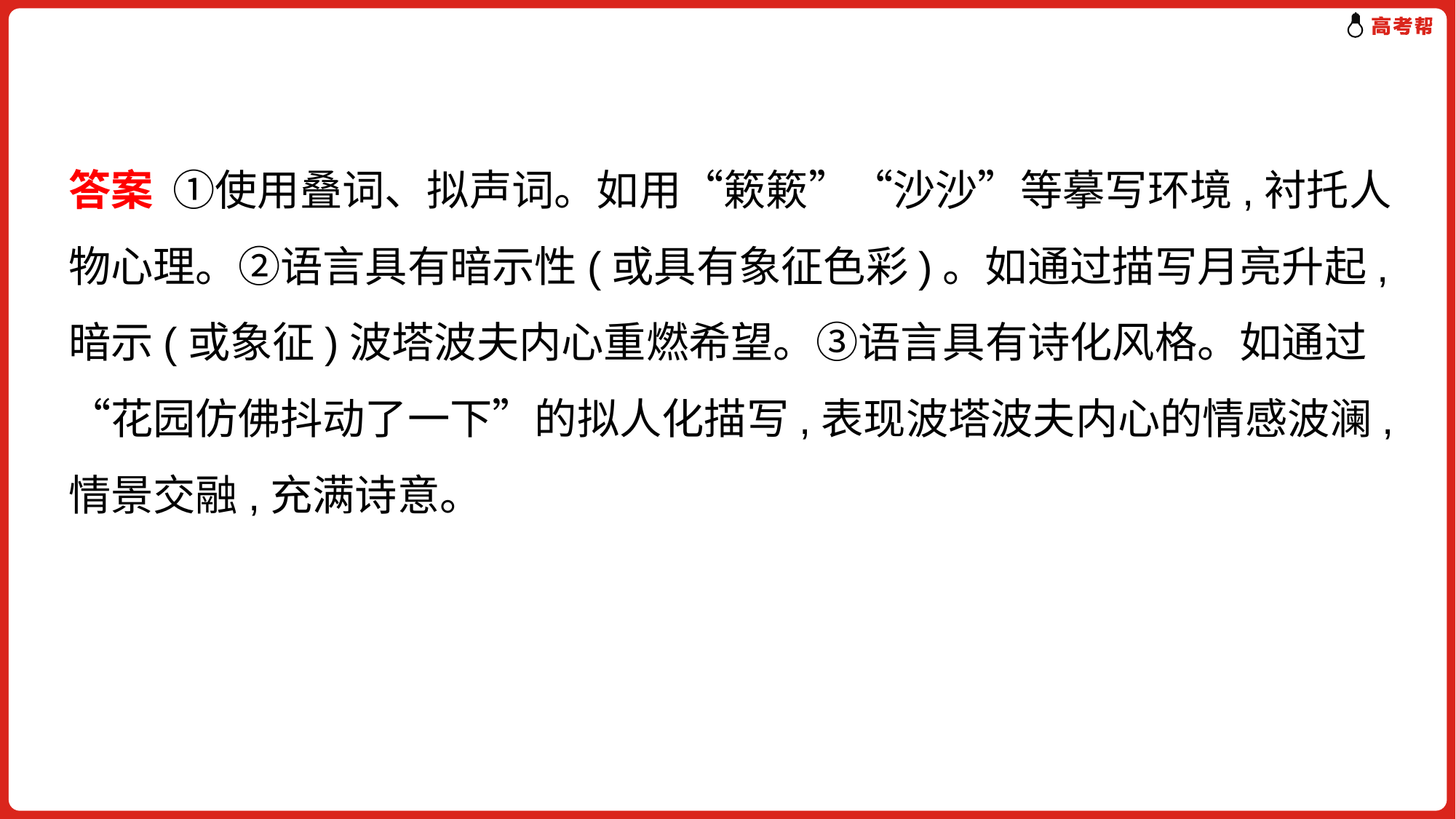

答案  ①使用叠词、拟声词。如用“簌簌”“沙沙”等摹写环境,衬托人物心理。②语言具有暗示性(或具有象征色彩)。如通过描写月亮升起,暗示(或象征)波塔波夫内心重燃希望。③语言具有诗化风格。如通过“花园仿佛抖动了一下”的拟人化描写,表现波塔波夫内心的情感波澜,情景交融,充满诗意。